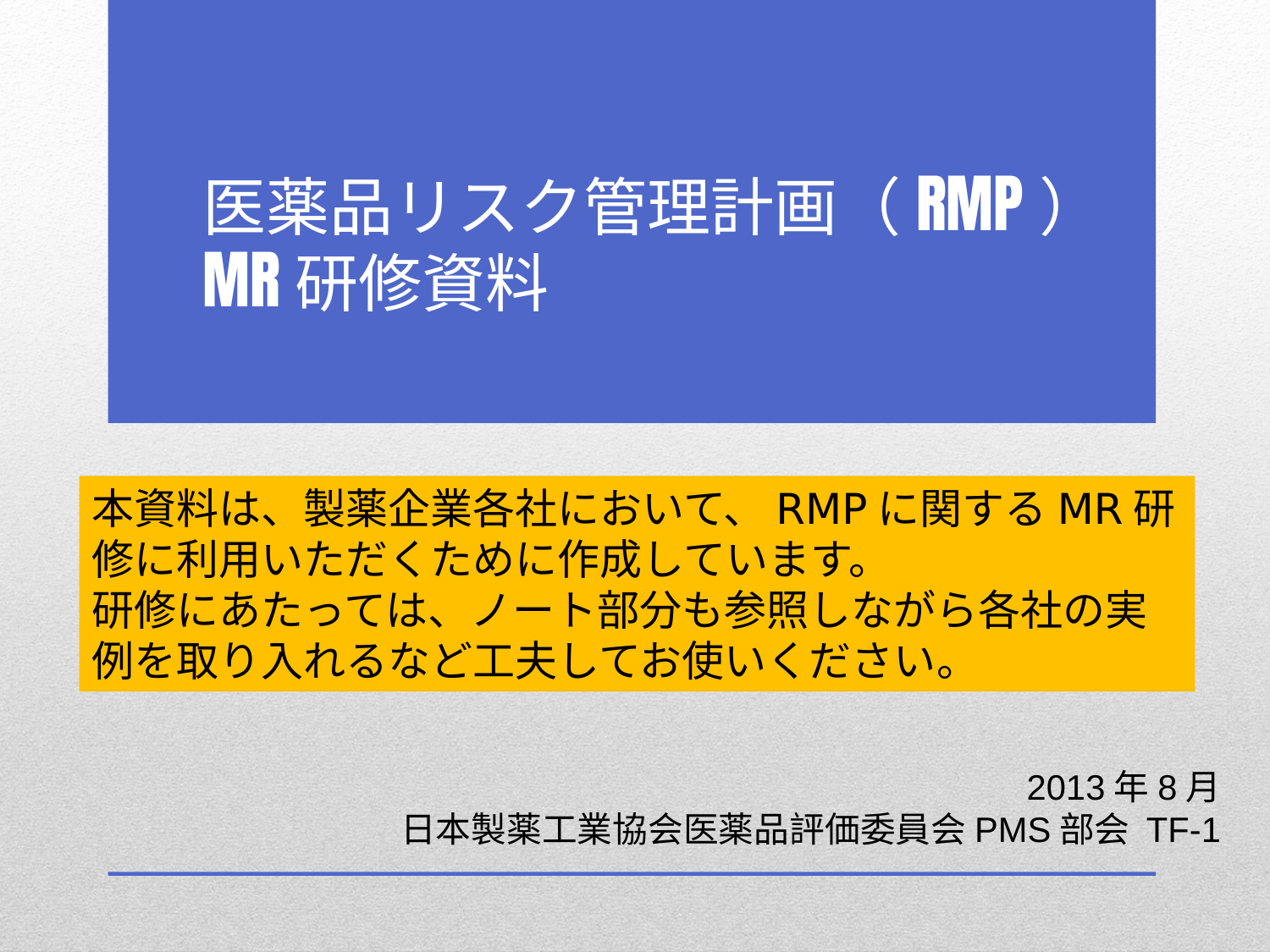

# 医薬品リスク管理計画（RMP） MR研修資料
本資料は、製薬企業各社において、RMPに関するMR研修に利用いただくために作成しています。
研修にあたっては、ノート部分も参照しながら各社の実例を取り入れるなど工夫してお使いください。
2013年8月
日本製薬工業協会医薬品評価委員会PMS部会 TF-1